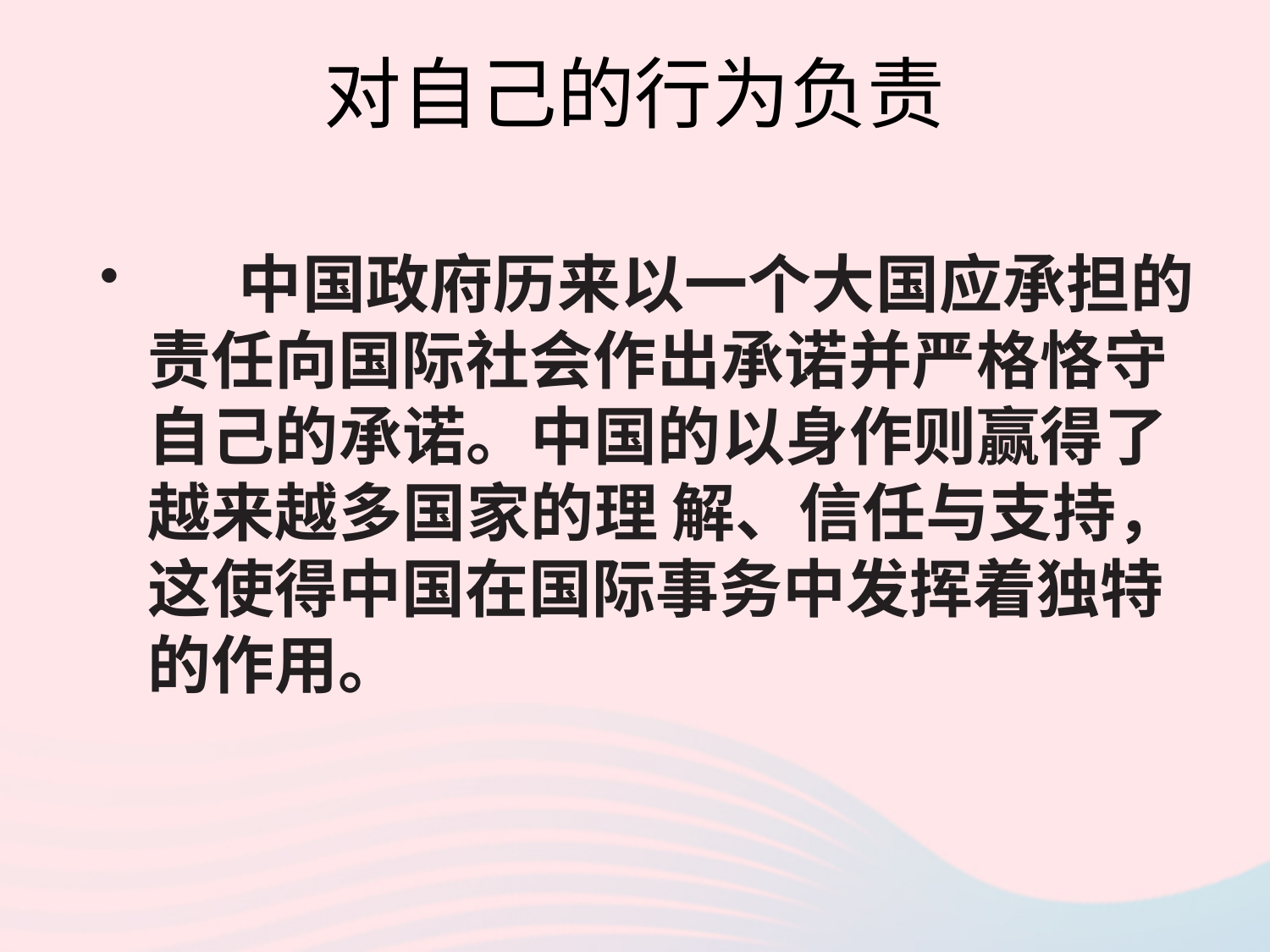

# 对自己的行为负责
      中国政府历来以一个大国应承担的责任向国际社会作出承诺并严格恪守自己的承诺。中国的以身作则赢得了越来越多国家的理 解、信任与支持，这使得中国在国际事务中发挥着独特的作用。